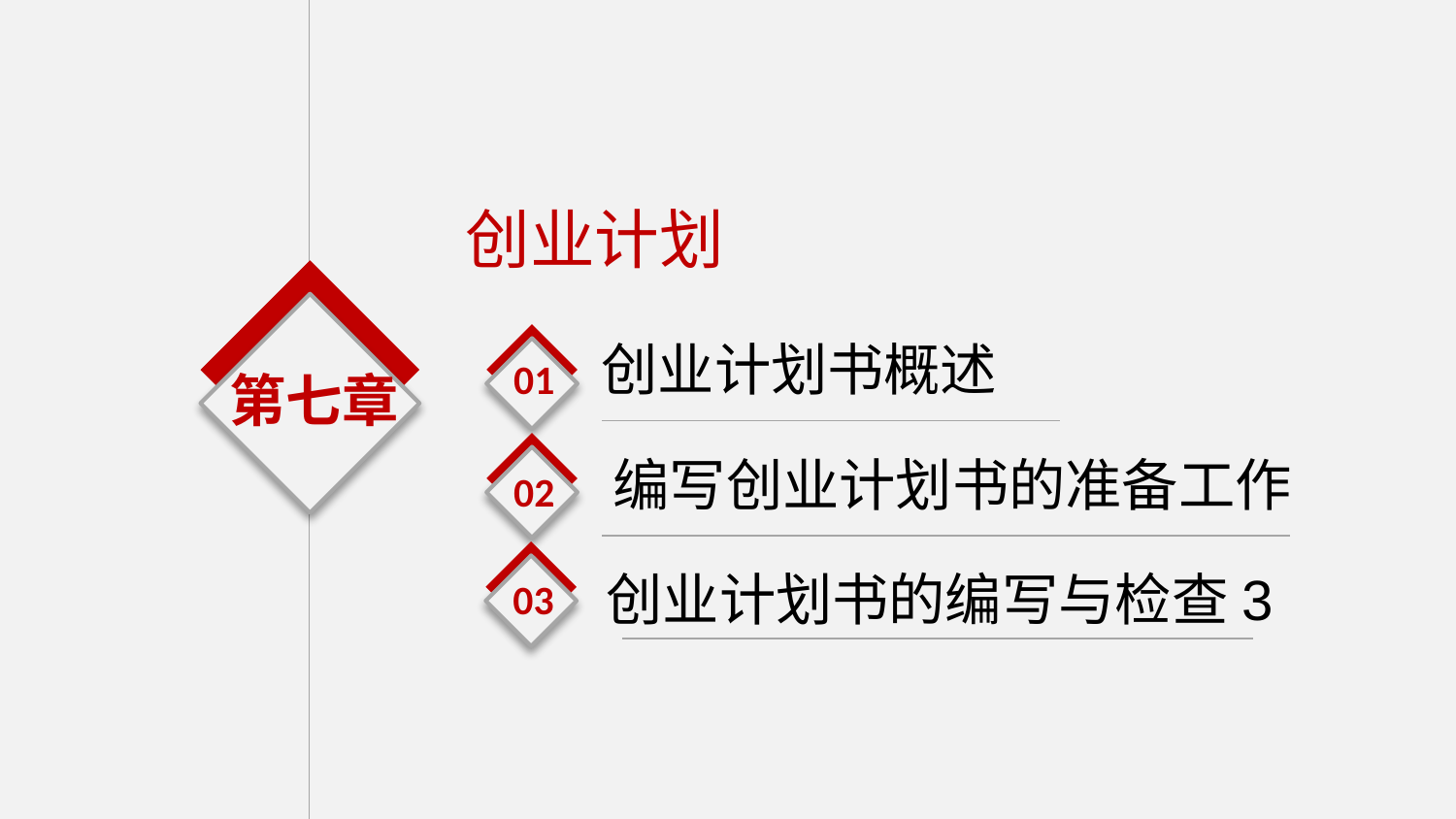

创业计划

01
创业计划书概述
第七章

02
编写创业计划书的准备工作

03
创业计划书的编写与检查3